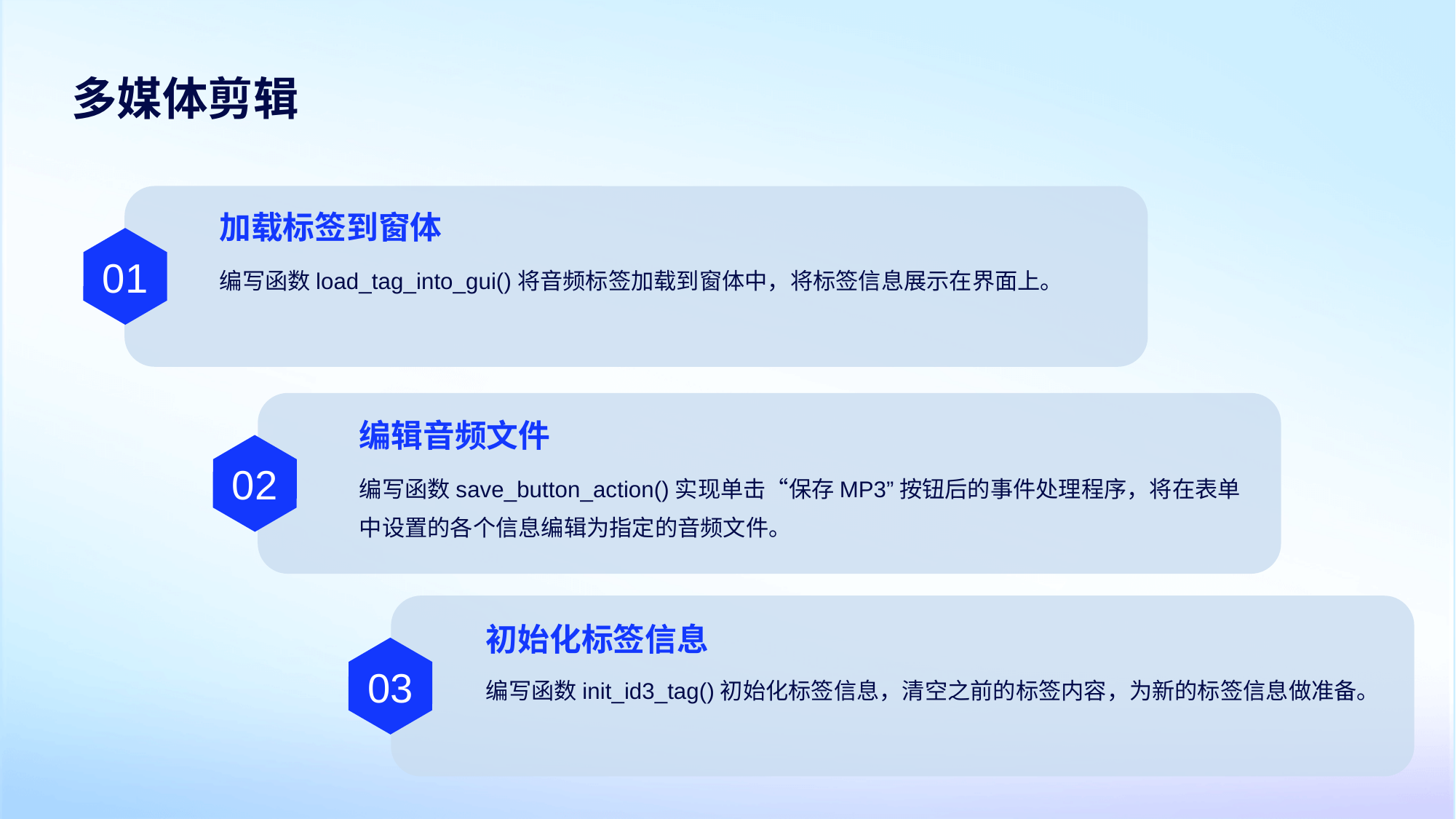

多媒体剪辑

加载标签到窗体

01
编写函数load_tag_into_gui()将音频标签加载到窗体中，将标签信息展示在界面上。

编辑音频文件

02
编写函数save_button_action()实现单击“保存MP3”按钮后的事件处理程序，将在表单中设置的各个信息编辑为指定的音频文件。

初始化标签信息

03
编写函数init_id3_tag()初始化标签信息，清空之前的标签内容，为新的标签信息做准备。